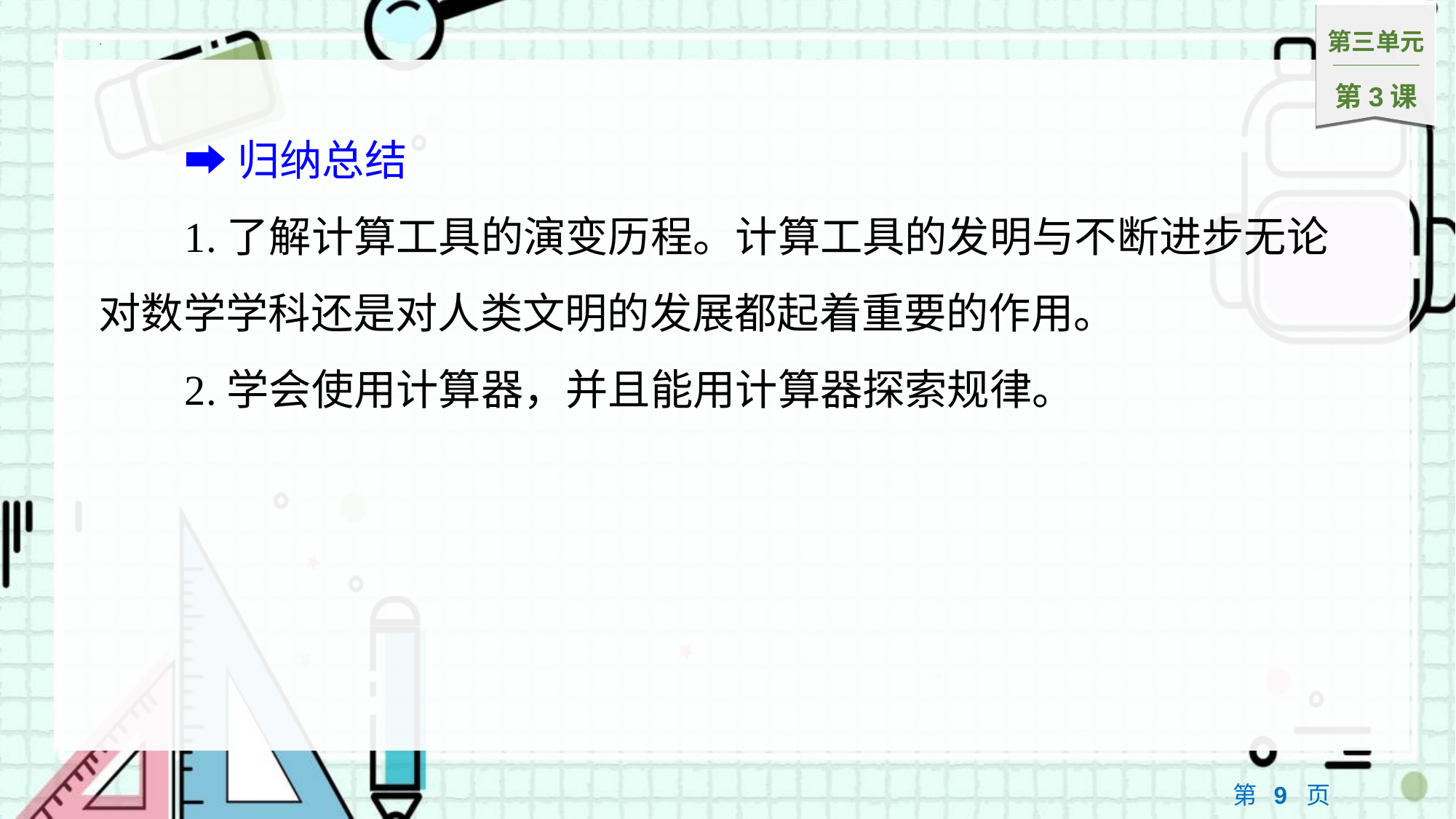

➡归纳总结
1.了解计算工具的演变历程。计算工具的发明与不断进步无论对数学学科还是对人类文明的发展都起着重要的作用。
2.学会使用计算器，并且能用计算器探索规律。